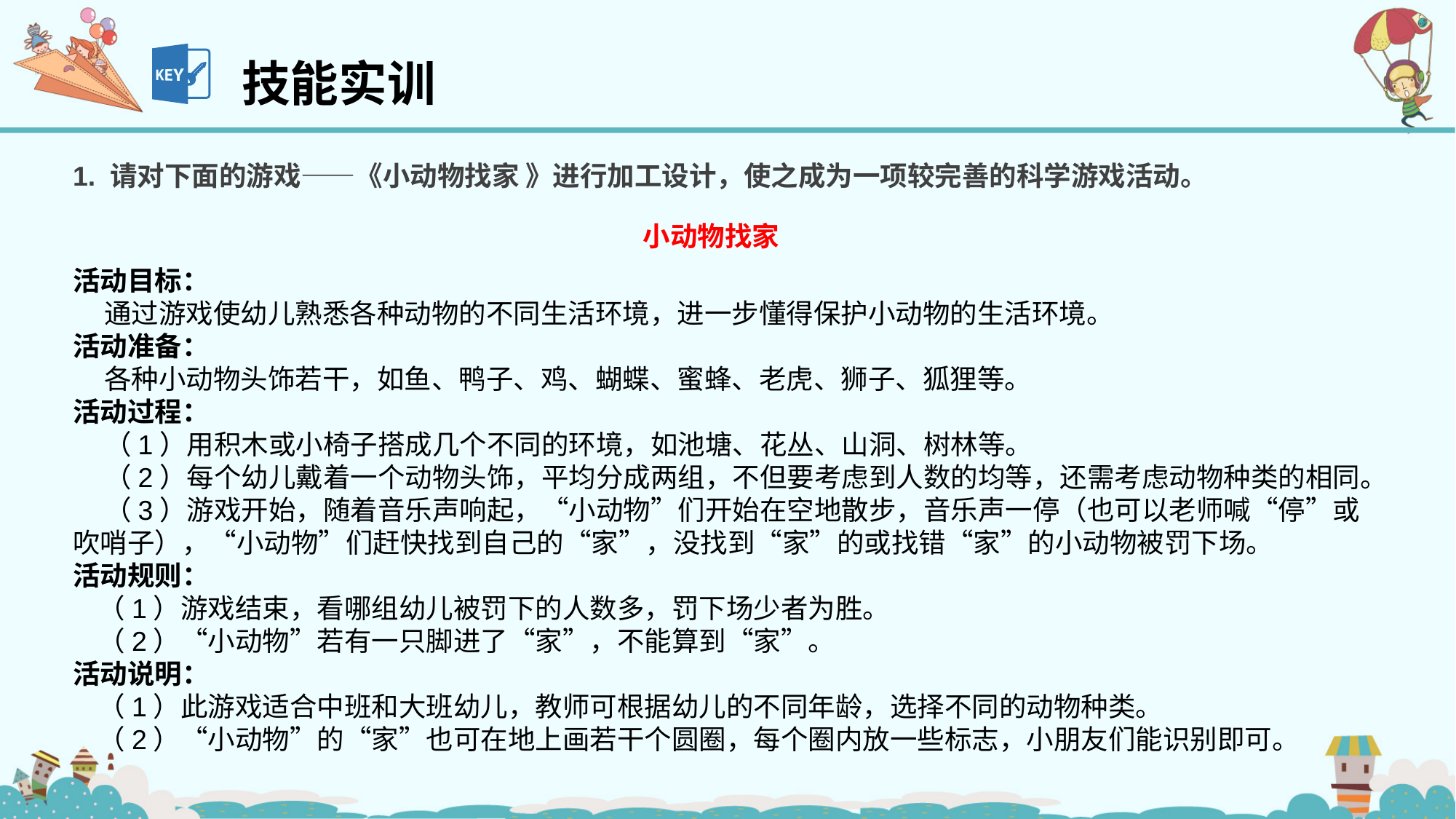

技能实训

1. 请对下面的游戏——《小动物找家 》进行加工设计，使之成为一项较完善的科学游戏活动。
小动物找家
活动目标：
    通过游戏使幼儿熟悉各种动物的不同生活环境，进一步懂得保护小动物的生活环境。
活动准备：
    各种小动物头饰若干，如鱼、鸭子、鸡、蝴蝶、蜜蜂、老虎、狮子、狐狸等。
活动过程：
    （1）用积木或小椅子搭成几个不同的环境，如池塘、花丛、山洞、树林等。
    （2）每个幼儿戴着一个动物头饰，平均分成两组，不但要考虑到人数的均等，还需考虑动物种类的相同。
    （3）游戏开始，随着音乐声响起，“小动物”们开始在空地散步，音乐声一停（也可以老师喊“停”或吹哨子），“小动物”们赶快找到自己的“家”，没找到“家”的或找错“家”的小动物被罚下场。
活动规则：
   （1）游戏结束，看哪组幼儿被罚下的人数多，罚下场少者为胜。
   （2）“小动物”若有一只脚进了“家”，不能算到“家”。
活动说明：
   （1）此游戏适合中班和大班幼儿，教师可根据幼儿的不同年龄，选择不同的动物种类。
   （2）“小动物”的“家”也可在地上画若干个圆圈，每个圈内放一些标志，小朋友们能识别即可。